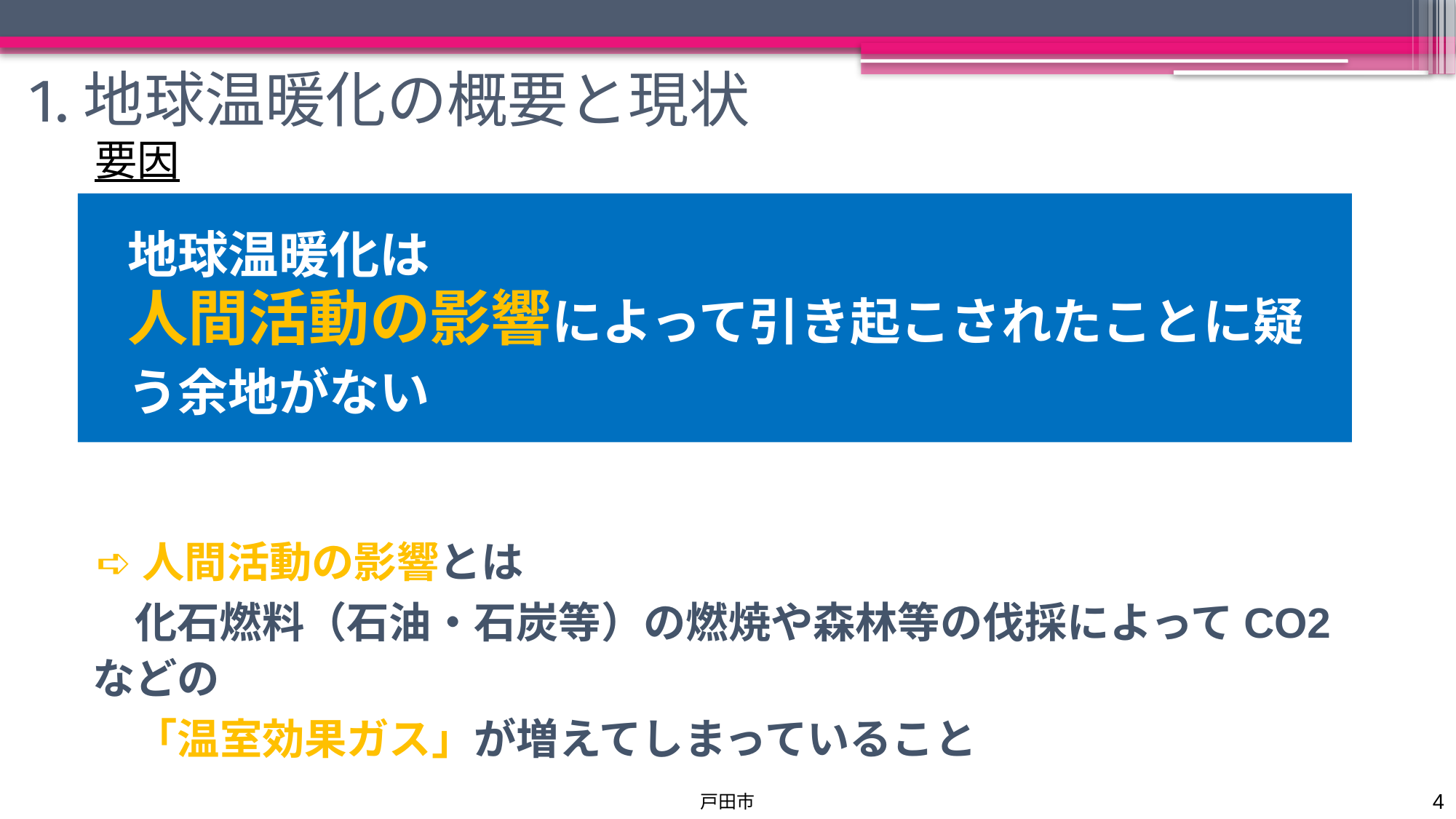

1.地球温暖化の概要と現状
要因
地球温暖化は
人間活動の影響によって引き起こされたことに疑う余地がない

➪人間活動の影響とは
　化石燃料（石油・石炭等）の燃焼や森林等の伐採によってCO2などの
　「温室効果ガス」が増えてしまっていること

4
戸田市